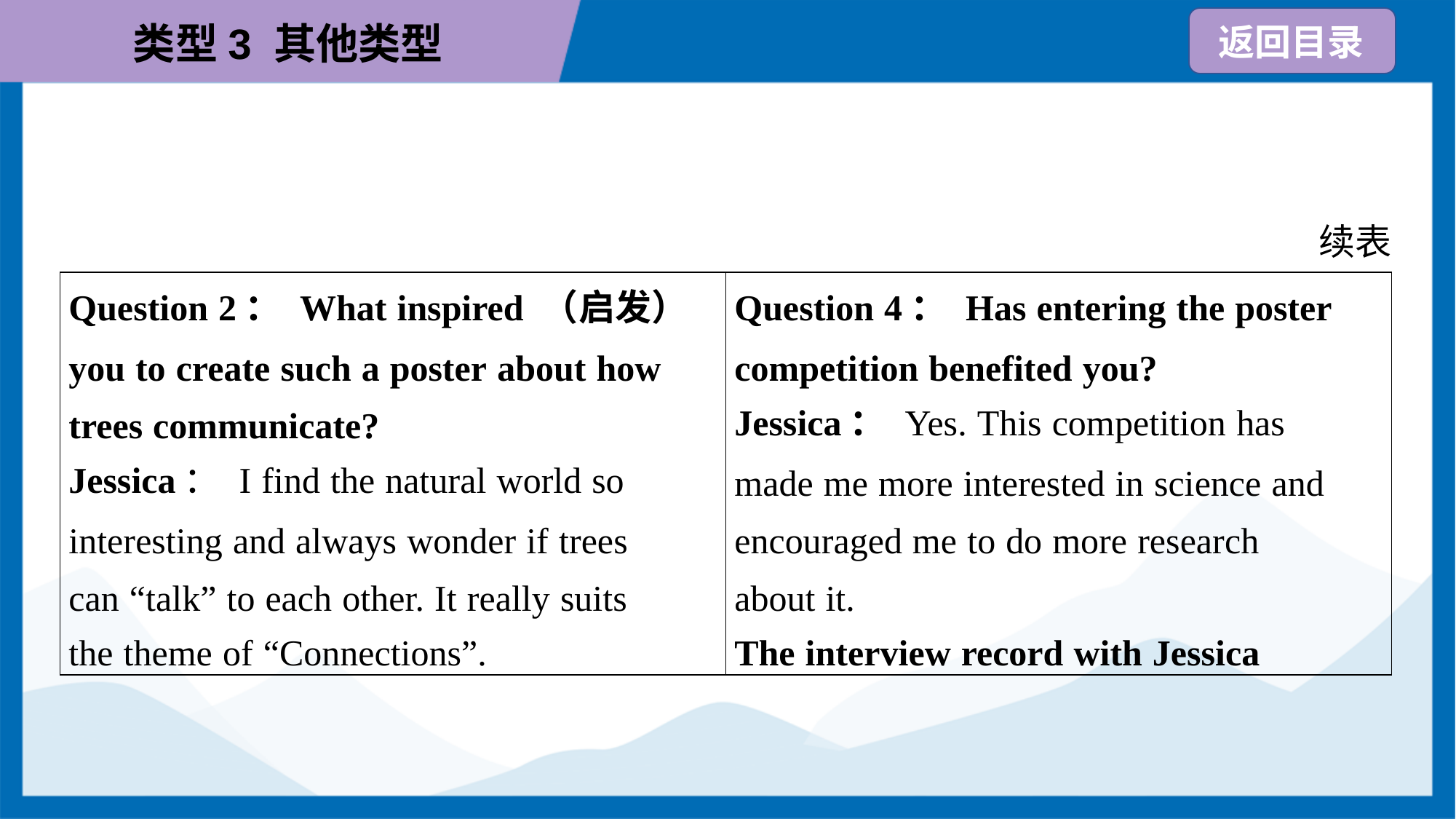

续表
| Question 2： What inspired （启发） you to create such a poster about how trees communicate? Jessica： I find the natural world so interesting and always wonder if trees can “talk” to each other. It really suits the theme of “Connections”. | Question 4： Has entering the poster competition benefited you? Jessica： Yes. This competition has made me more interested in science and encouraged me to do more research about it. The interview record with Jessica |
| --- | --- |